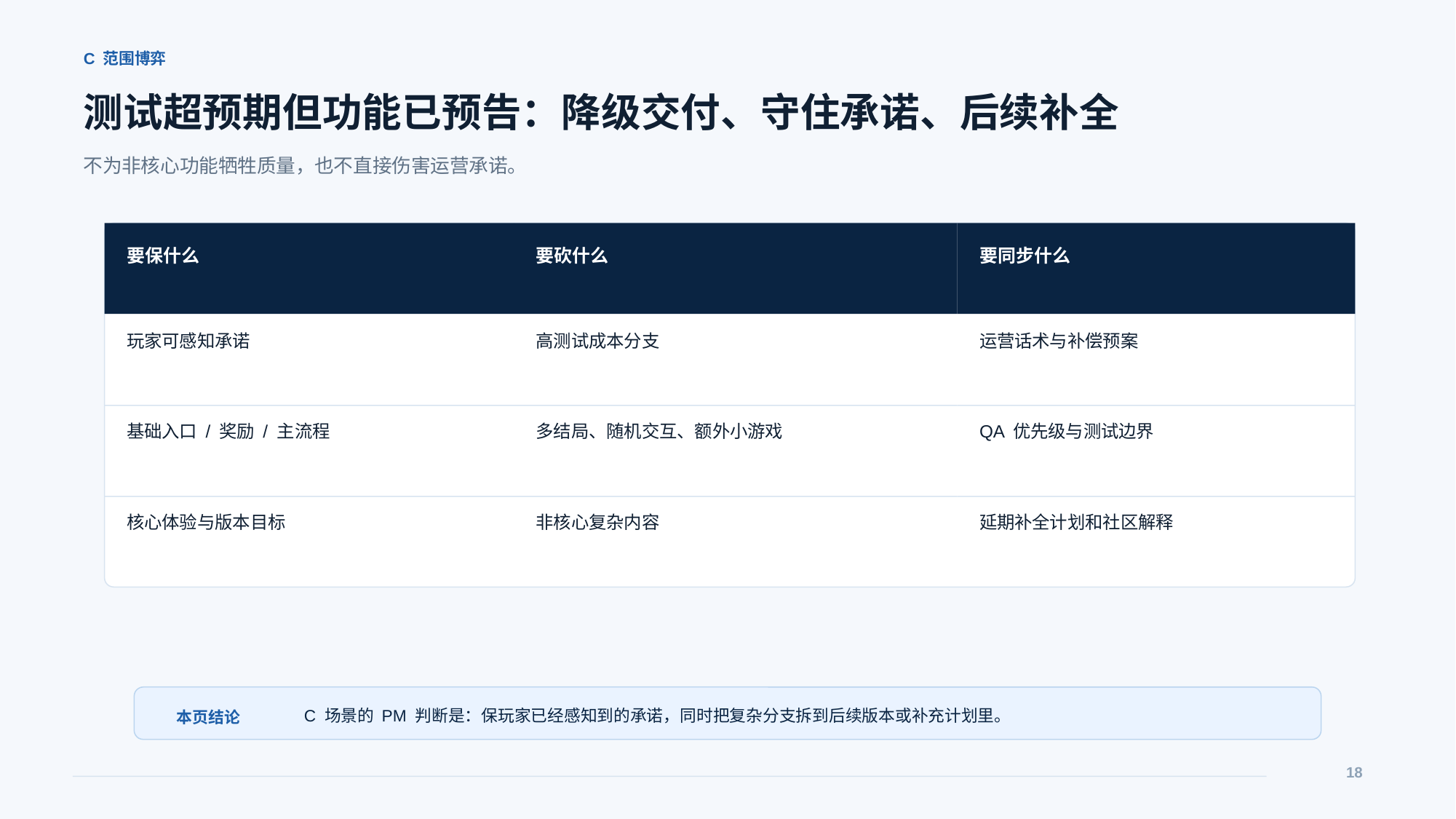

C 范围博弈
测试超预期但功能已预告：降级交付、守住承诺、后续补全
不为非核心功能牺牲质量，也不直接伤害运营承诺。

要保什么
要砍什么
要同步什么
玩家可感知承诺
高测试成本分支
运营话术与补偿预案

基础入口 / 奖励 / 主流程
多结局、随机交互、额外小游戏
QA 优先级与测试边界

核心体验与版本目标
非核心复杂内容
延期补全计划和社区解释

C 场景的 PM 判断是：保玩家已经感知到的承诺，同时把复杂分支拆到后续版本或补充计划里。
本页结论
18